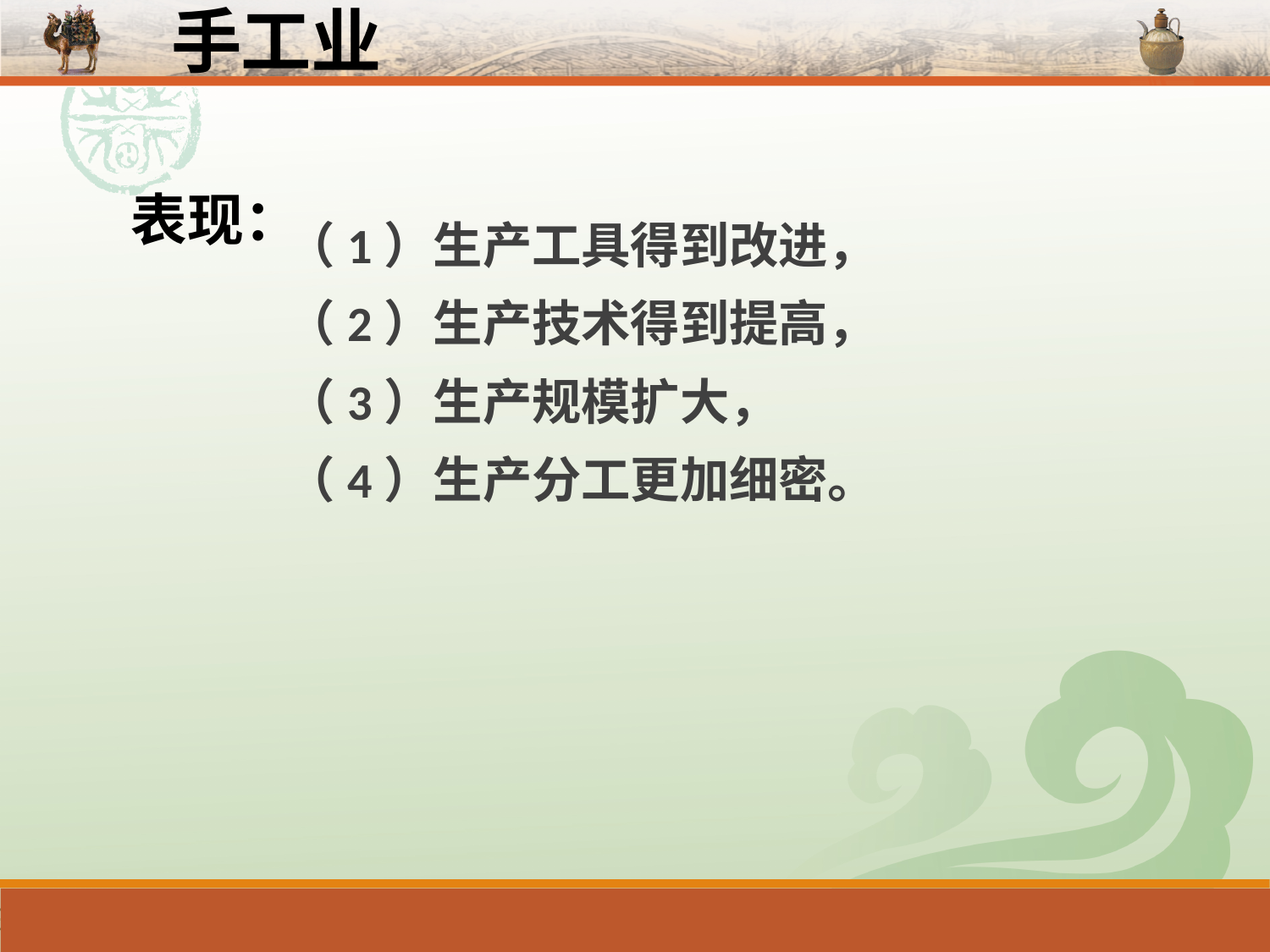

手工业
表现：
（1）生产工具得到改进，
（2）生产技术得到提高，
（3）生产规模扩大，
（4）生产分工更加细密。